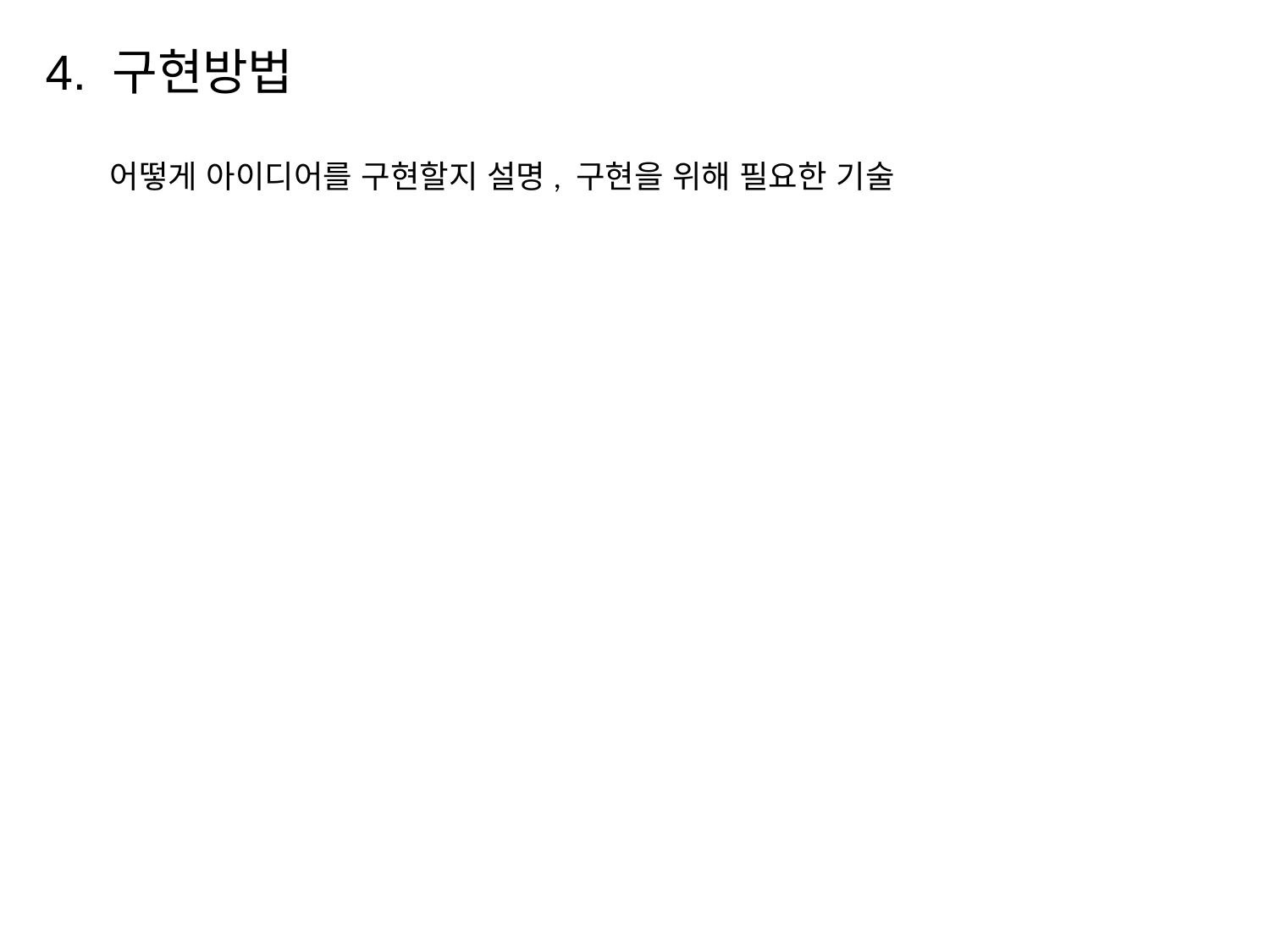

# 4. 구현방법
어떻게 아이디어를 구현할지 설명, 구현을 위해 필요한 기술